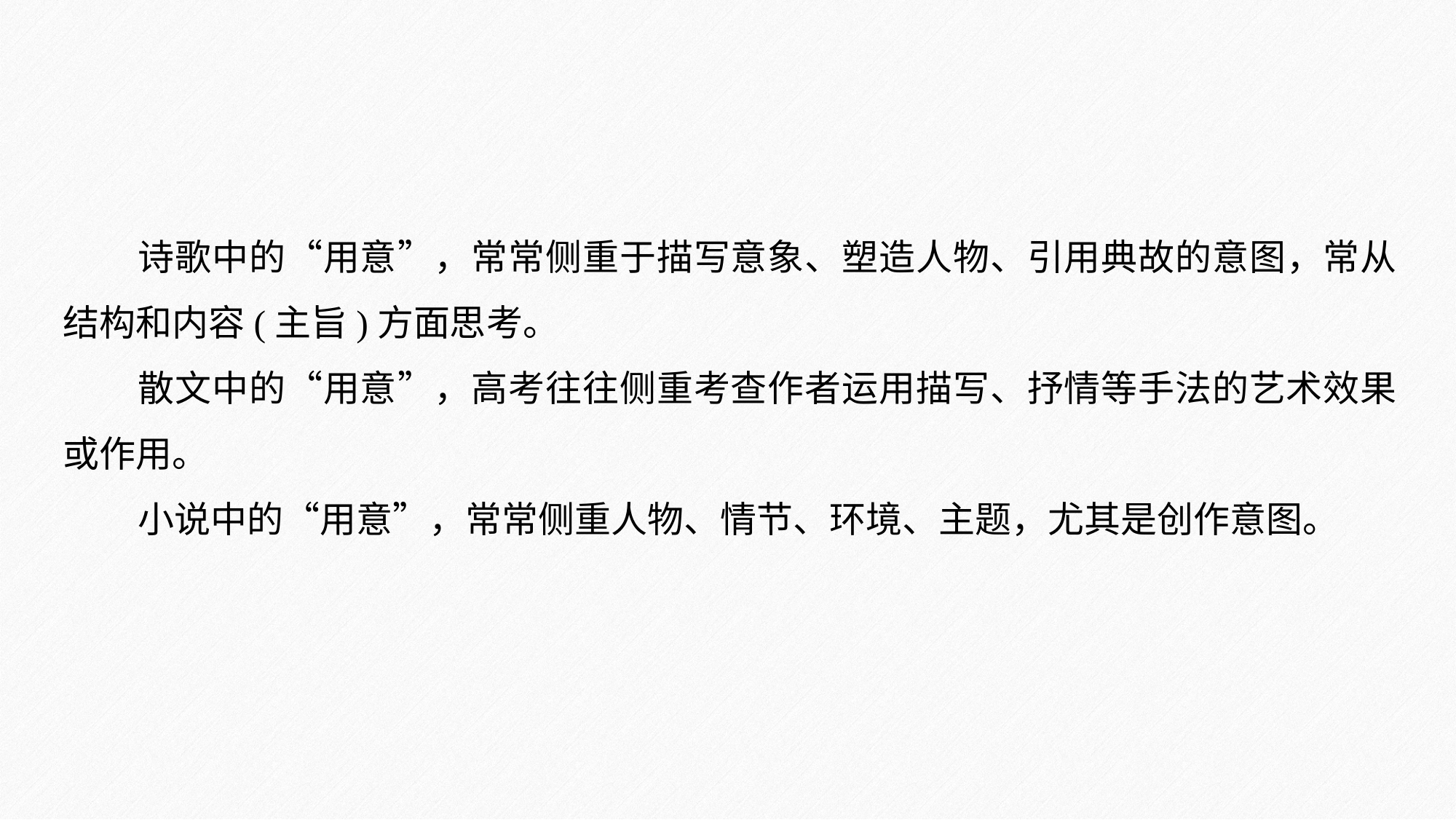

诗歌中的“用意”，常常侧重于描写意象、塑造人物、引用典故的意图，常从结构和内容(主旨)方面思考。
散文中的“用意”，高考往往侧重考查作者运用描写、抒情等手法的艺术效果或作用。
小说中的“用意”，常常侧重人物、情节、环境、主题，尤其是创作意图。